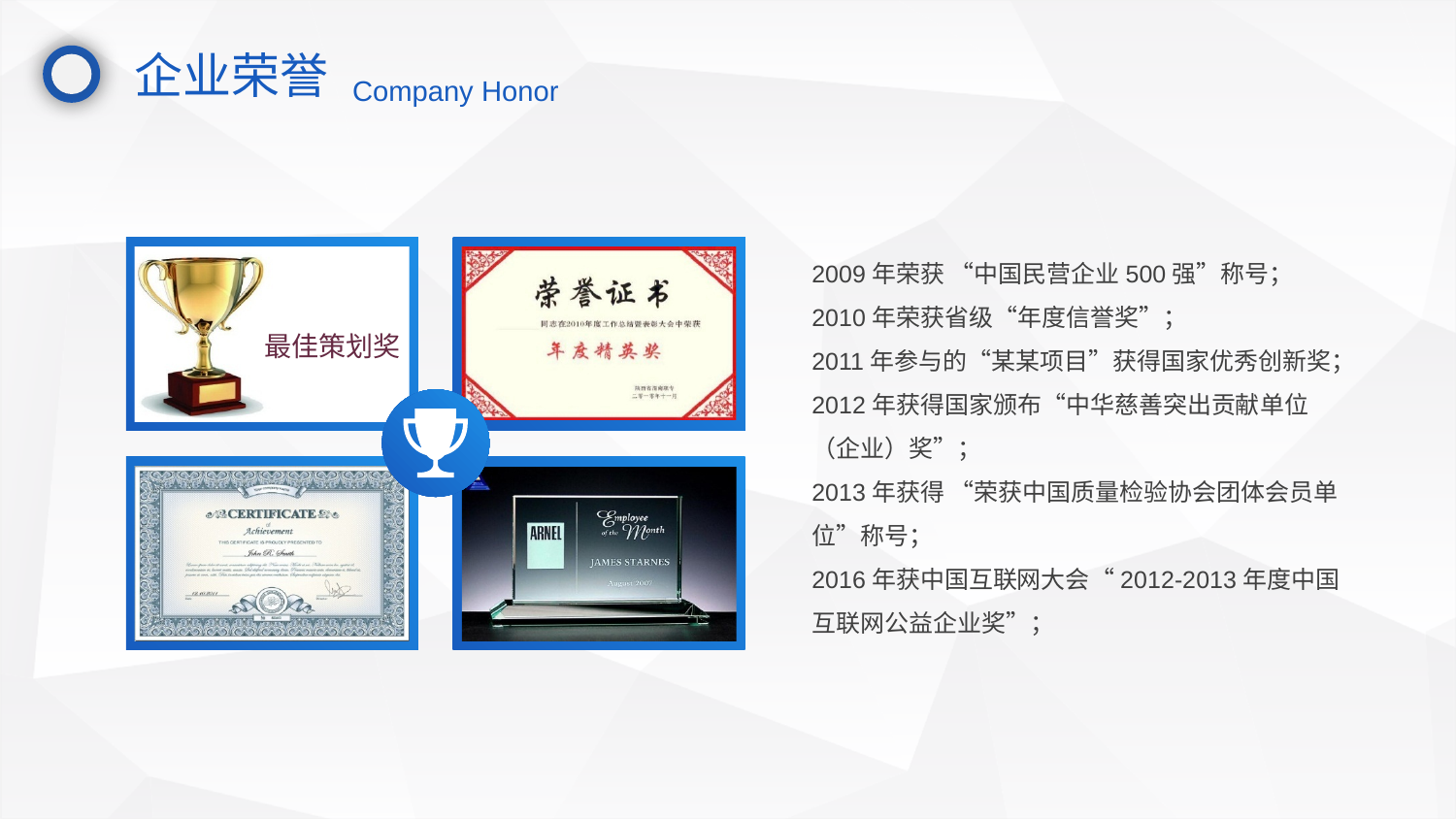

企业荣誉
Company Honor

最佳策划奖

2009年荣获 “中国民营企业500强”称号；
2010年荣获省级“年度信誉奖”；
2011年参与的“某某项目”获得国家优秀创新奖；
2012年获得国家颁布“中华慈善突出贡献单位（企业）奖”；
2013年获得 “荣获中国质量检验协会团体会员单位”称号；
2016年获中国互联网大会“2012-2013年度中国互联网公益企业奖”；